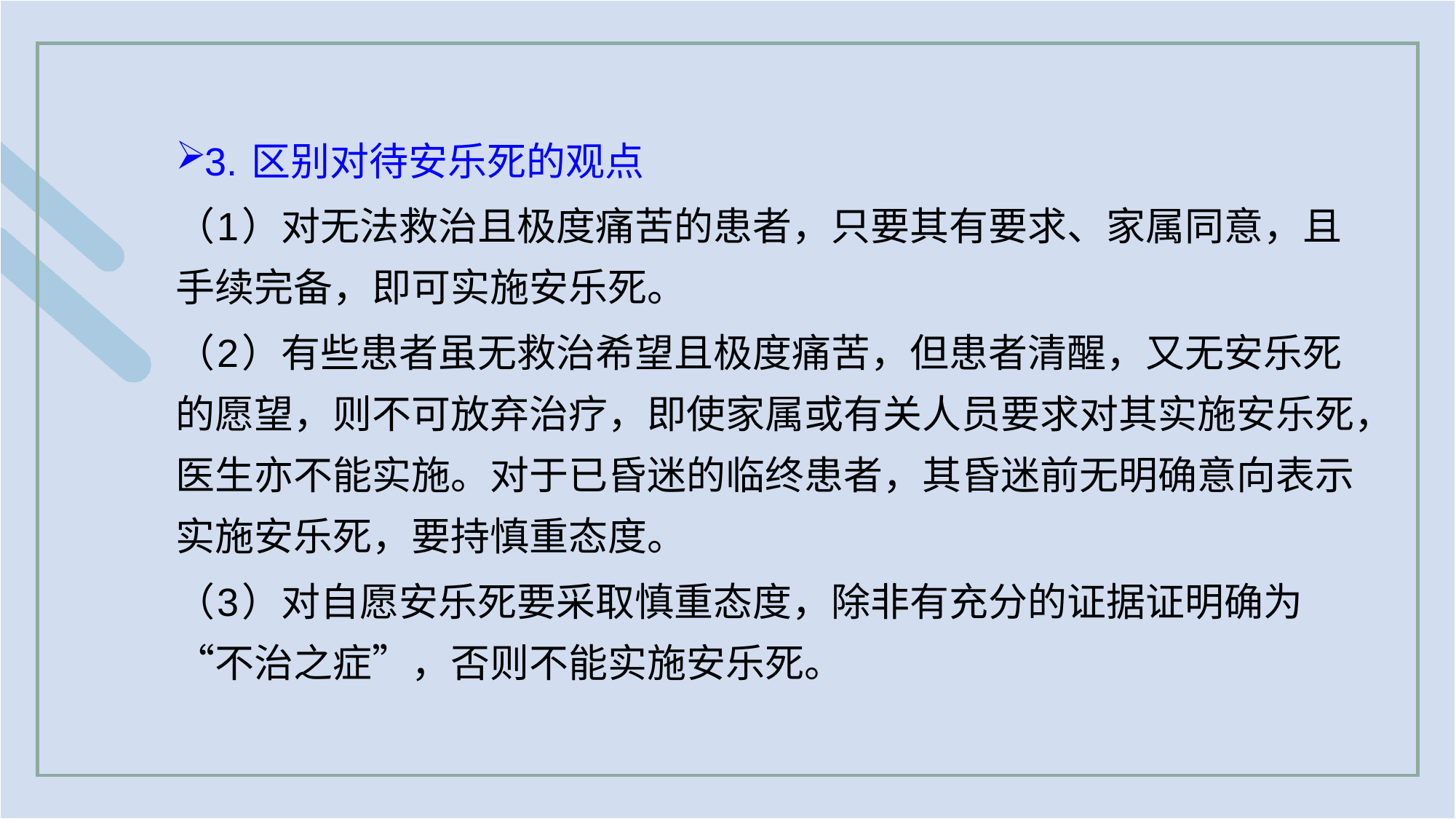

3. 区别对待安乐死的观点
（1）对无法救治且极度痛苦的患者，只要其有要求、家属同意，且手续完备，即可实施安乐死。
（2）有些患者虽无救治希望且极度痛苦，但患者清醒，又无安乐死的愿望，则不可放弃治疗，即使家属或有关人员要求对其实施安乐死，医生亦不能实施。对于已昏迷的临终患者，其昏迷前无明确意向表示实施安乐死，要持慎重态度。
（3）对自愿安乐死要采取慎重态度，除非有充分的证据证明确为“不治之症”，否则不能实施安乐死。